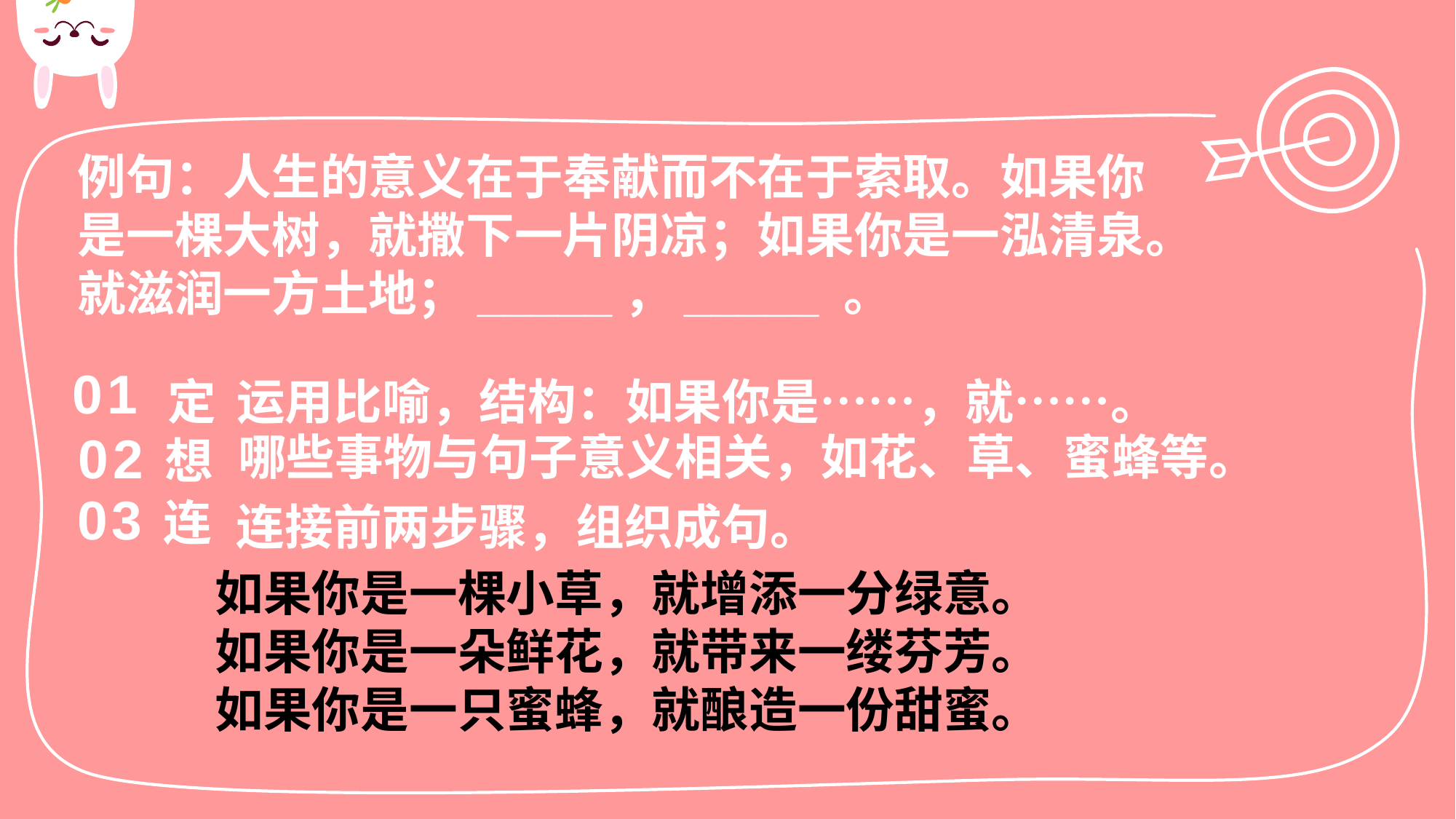

例句：人生的意义在于奉献而不在于索取。如果你是一棵大树，就撒下一片阴凉；如果你是一泓清泉。就滋润一方土地；_____，_____ 。
定
运用比喻，结构：如果你是……，就……。
01
哪些事物与句子意义相关，如花、草、蜜蜂等。
想
02
连
03
连接前两步骤，组织成句。
如果你是一棵小草，就增添一分绿意。
如果你是一朵鲜花，就带来一缕芬芳。
如果你是一只蜜蜂，就酿造一份甜蜜。